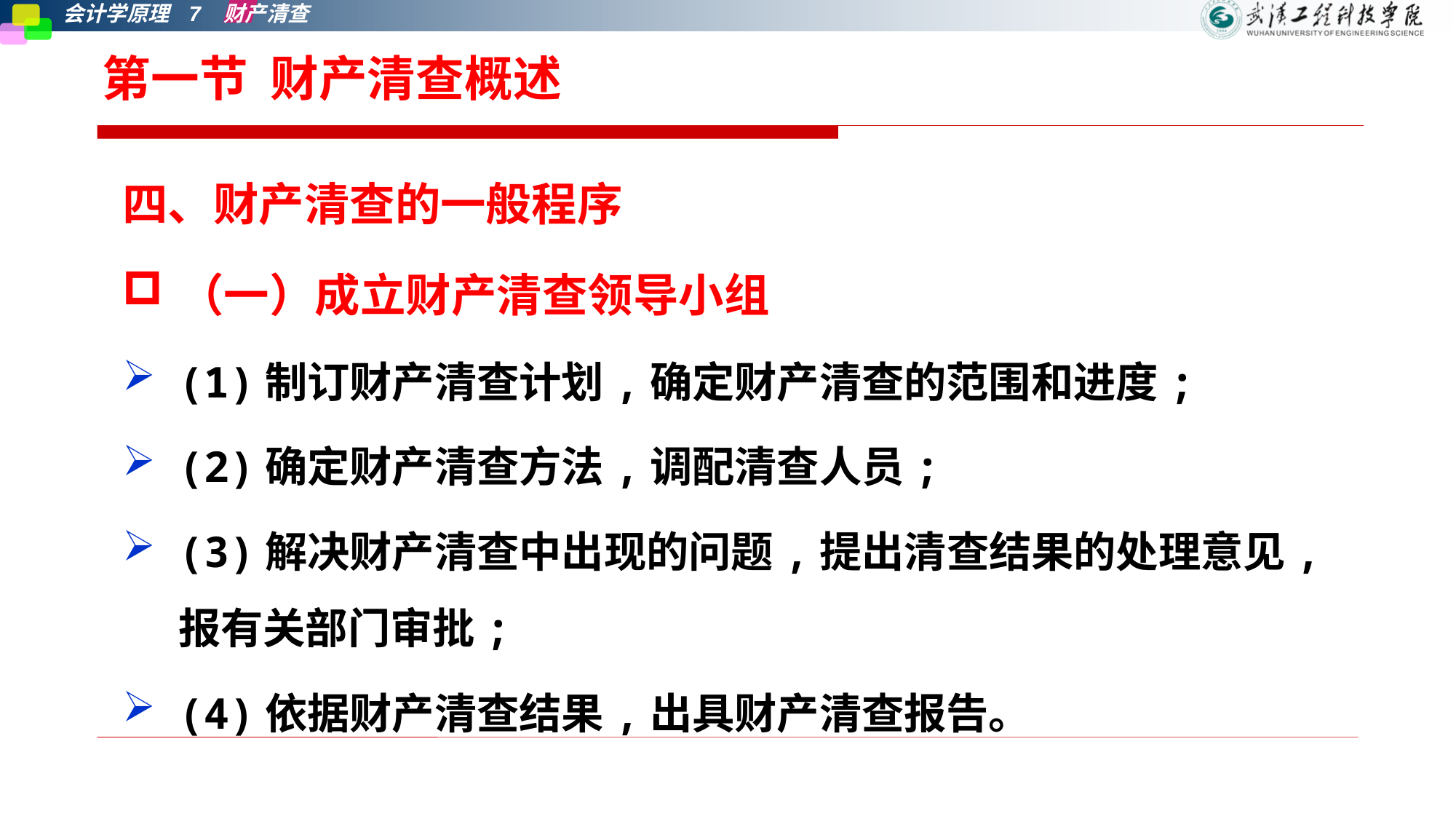

# 第一节  财产清查概述
四、财产清查的一般程序
（一）成立财产清查领导小组
(1)制订财产清查计划,确定财产清查的范围和进度;
(2)确定财产清查方法,调配清查人员;
(3)解决财产清查中出现的问题,提出清查结果的处理意见,报有关部门审批;
(4)依据财产清查结果,出具财产清查报告。